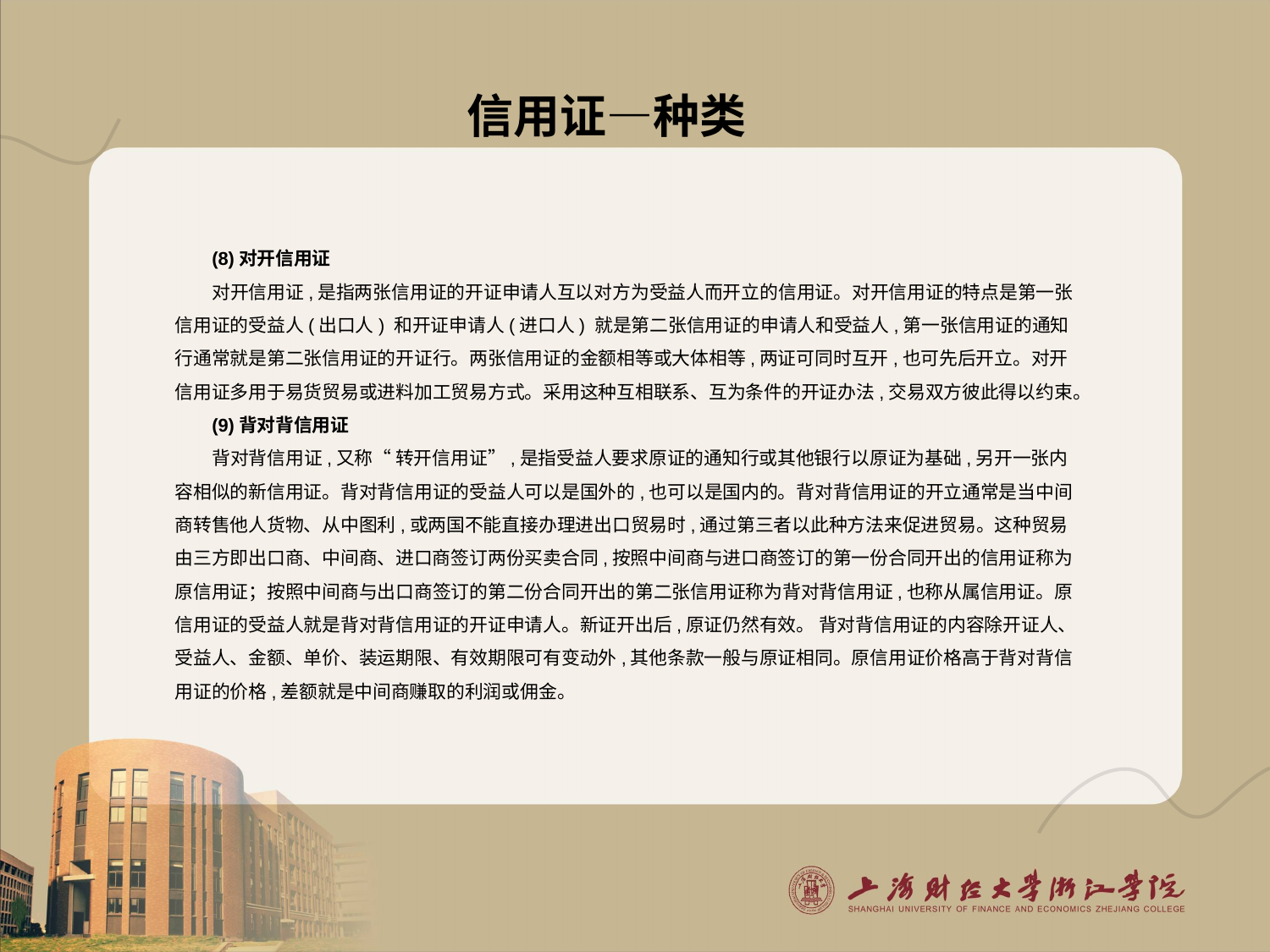

# 信用证—种类
(8)对开信用证
对开信用证,是指两张信用证的开证申请人互以对方为受益人而开立的信用证。对开信用证的特点是第一张信用证的受益人(出口人) 和开证申请人(进口人) 就是第二张信用证的申请人和受益人,第一张信用证的通知行通常就是第二张信用证的开证行。两张信用证的金额相等或大体相等,两证可同时互开,也可先后开立。对开信用证多用于易货贸易或进料加工贸易方式。采用这种互相联系、互为条件的开证办法,交易双方彼此得以约束。
(9)背对背信用证
背对背信用证,又称“ 转开信用证”,是指受益人要求原证的通知行或其他银行以原证为基础,另开一张内容相似的新信用证。背对背信用证的受益人可以是国外的,也可以是国内的。背对背信用证的开立通常是当中间商转售他人货物、从中图利,或两国不能直接办理进出口贸易时,通过第三者以此种方法来促进贸易。这种贸易由三方即出口商、中间商、进口商签订两份买卖合同,按照中间商与进口商签订的第一份合同开出的信用证称为原信用证；按照中间商与出口商签订的第二份合同开出的第二张信用证称为背对背信用证,也称从属信用证。原信用证的受益人就是背对背信用证的开证申请人。新证开出后,原证仍然有效。 背对背信用证的内容除开证人、受益人、金额、单价、装运期限、有效期限可有变动外,其他条款一般与原证相同。原信用证价格高于背对背信用证的价格,差额就是中间商赚取的利润或佣金。